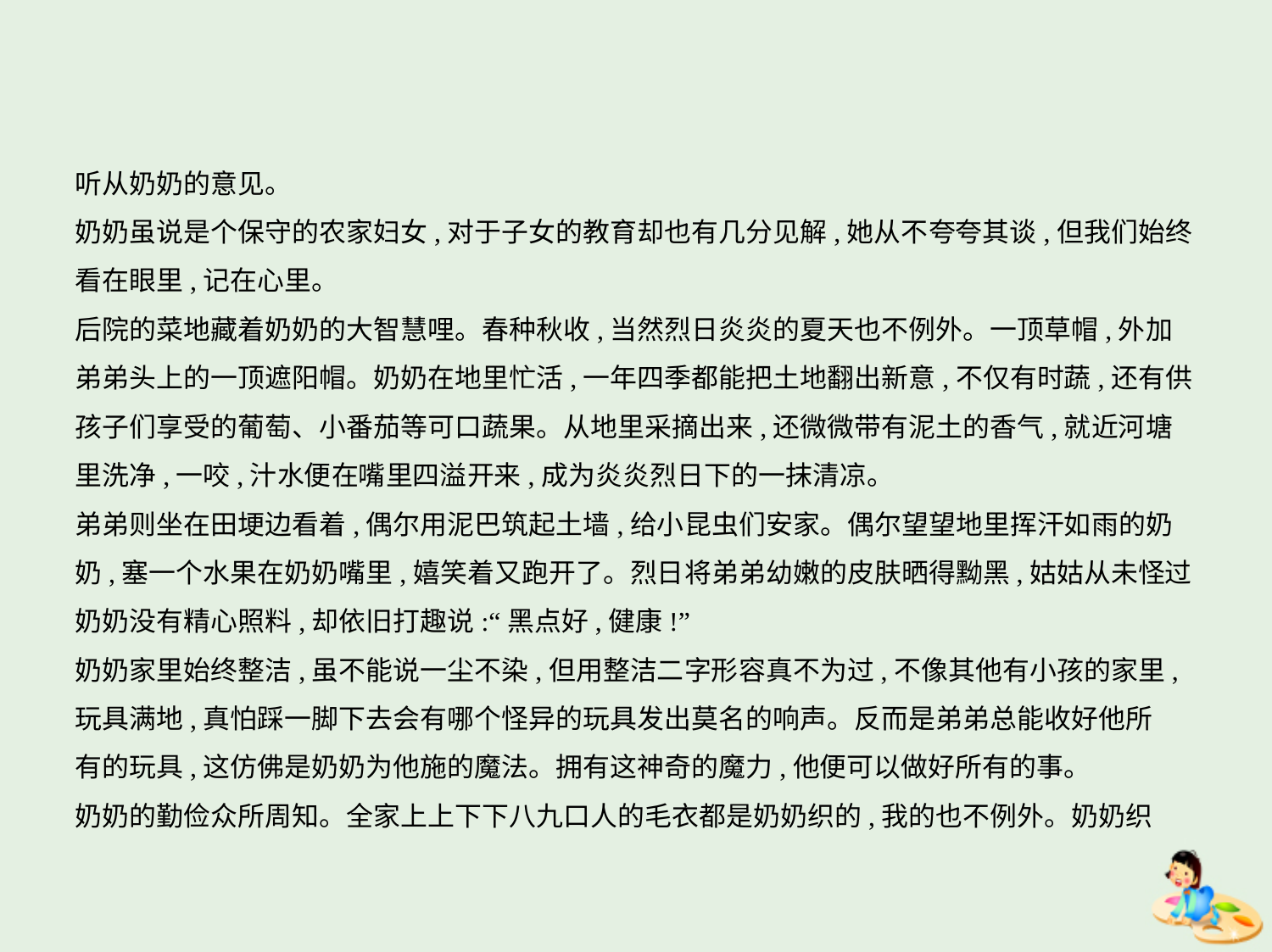

听从奶奶的意见。
奶奶虽说是个保守的农家妇女,对于子女的教育却也有几分见解,她从不夸夸其谈,但我们始终
看在眼里,记在心里。
后院的菜地藏着奶奶的大智慧哩。春种秋收,当然烈日炎炎的夏天也不例外。一顶草帽,外加
弟弟头上的一顶遮阳帽。奶奶在地里忙活,一年四季都能把土地翻出新意,不仅有时蔬,还有供
孩子们享受的葡萄、小番茄等可口蔬果。从地里采摘出来,还微微带有泥土的香气,就近河塘
里洗净,一咬,汁水便在嘴里四溢开来,成为炎炎烈日下的一抹清凉。
弟弟则坐在田埂边看着,偶尔用泥巴筑起土墙,给小昆虫们安家。偶尔望望地里挥汗如雨的奶
奶,塞一个水果在奶奶嘴里,嬉笑着又跑开了。烈日将弟弟幼嫩的皮肤晒得黝黑,姑姑从未怪过
奶奶没有精心照料,却依旧打趣说:“黑点好,健康!”
奶奶家里始终整洁,虽不能说一尘不染,但用整洁二字形容真不为过,不像其他有小孩的家里,
玩具满地,真怕踩一脚下去会有哪个怪异的玩具发出莫名的响声。反而是弟弟总能收好他所
有的玩具,这仿佛是奶奶为他施的魔法。拥有这神奇的魔力,他便可以做好所有的事。
奶奶的勤俭众所周知。全家上上下下八九口人的毛衣都是奶奶织的,我的也不例外。奶奶织